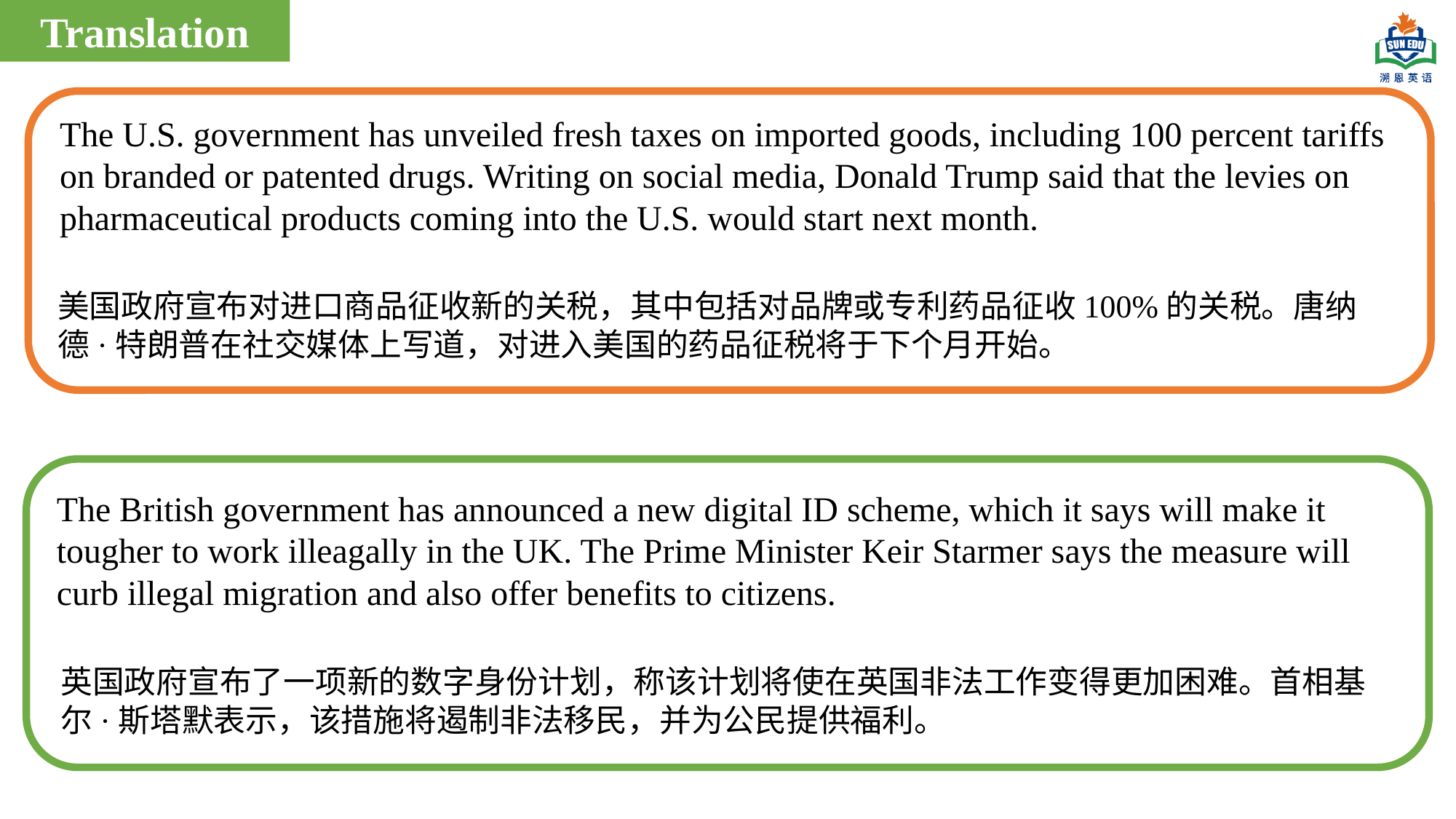

Translation

The U.S. government has unveiled fresh taxes on imported goods, including 100 percent tariffs on branded or patented drugs. Writing on social media, Donald Trump said that the levies on pharmaceutical products coming into the U.S. would start next month.
美国政府宣布对进口商品征收新的关税，其中包括对品牌或专利药品征收100%的关税。唐纳德·特朗普在社交媒体上写道，对进入美国的药品征税将于下个月开始。

The British government has announced a new digital ID scheme, which it says will make it tougher to work illeagally in the UK. The Prime Minister Keir Starmer says the measure will curb illegal migration and also offer benefits to citizens.
英国政府宣布了一项新的数字身份计划，称该计划将使在英国非法工作变得更加困难。首相基尔·斯塔默表示，该措施将遏制非法移民，并为公民提供福利。